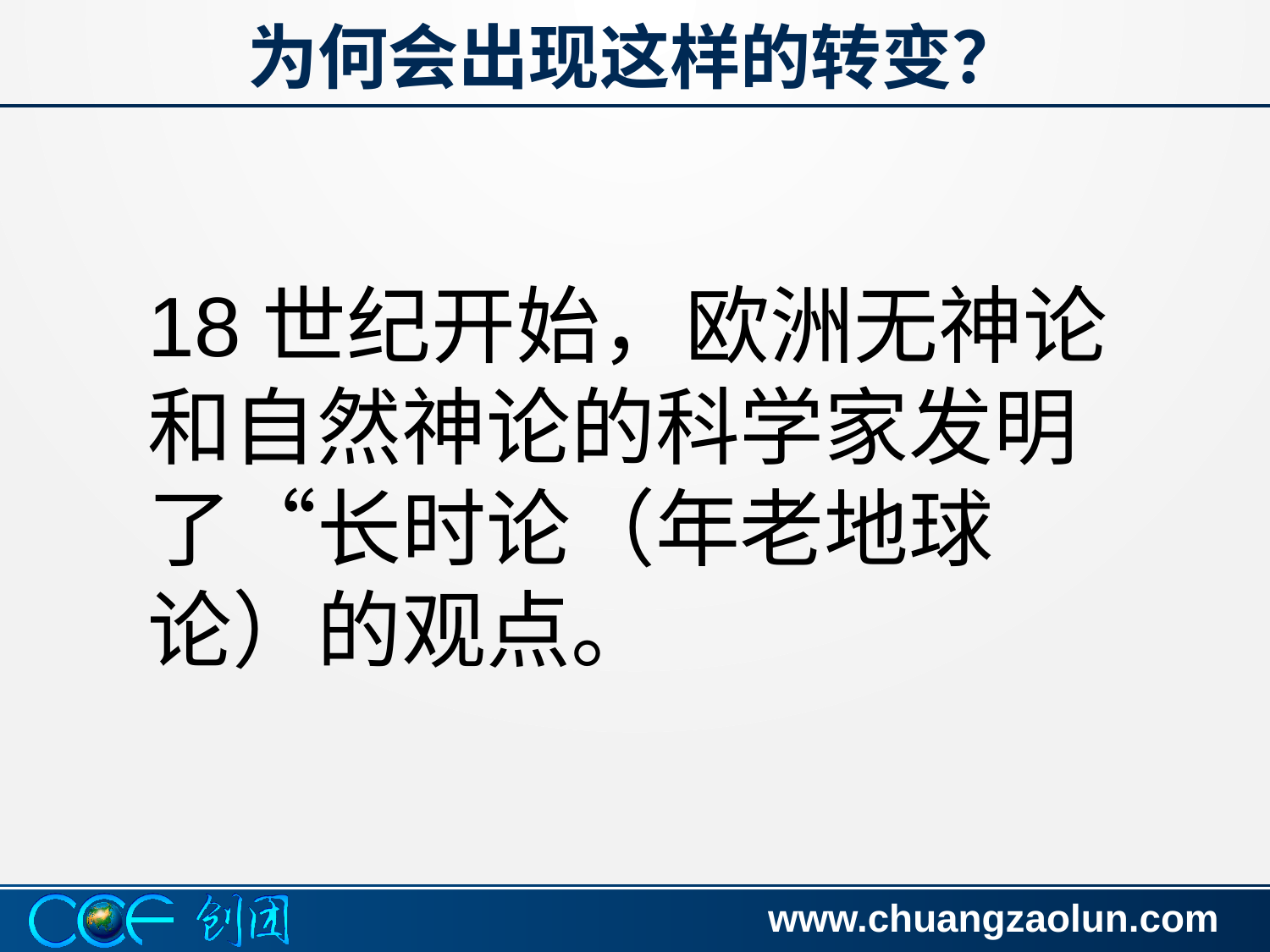

# 为何会出现这样的转变？
18世纪开始，欧洲无神论和自然神论的科学家发明了“长时论（年老地球论）的观点。